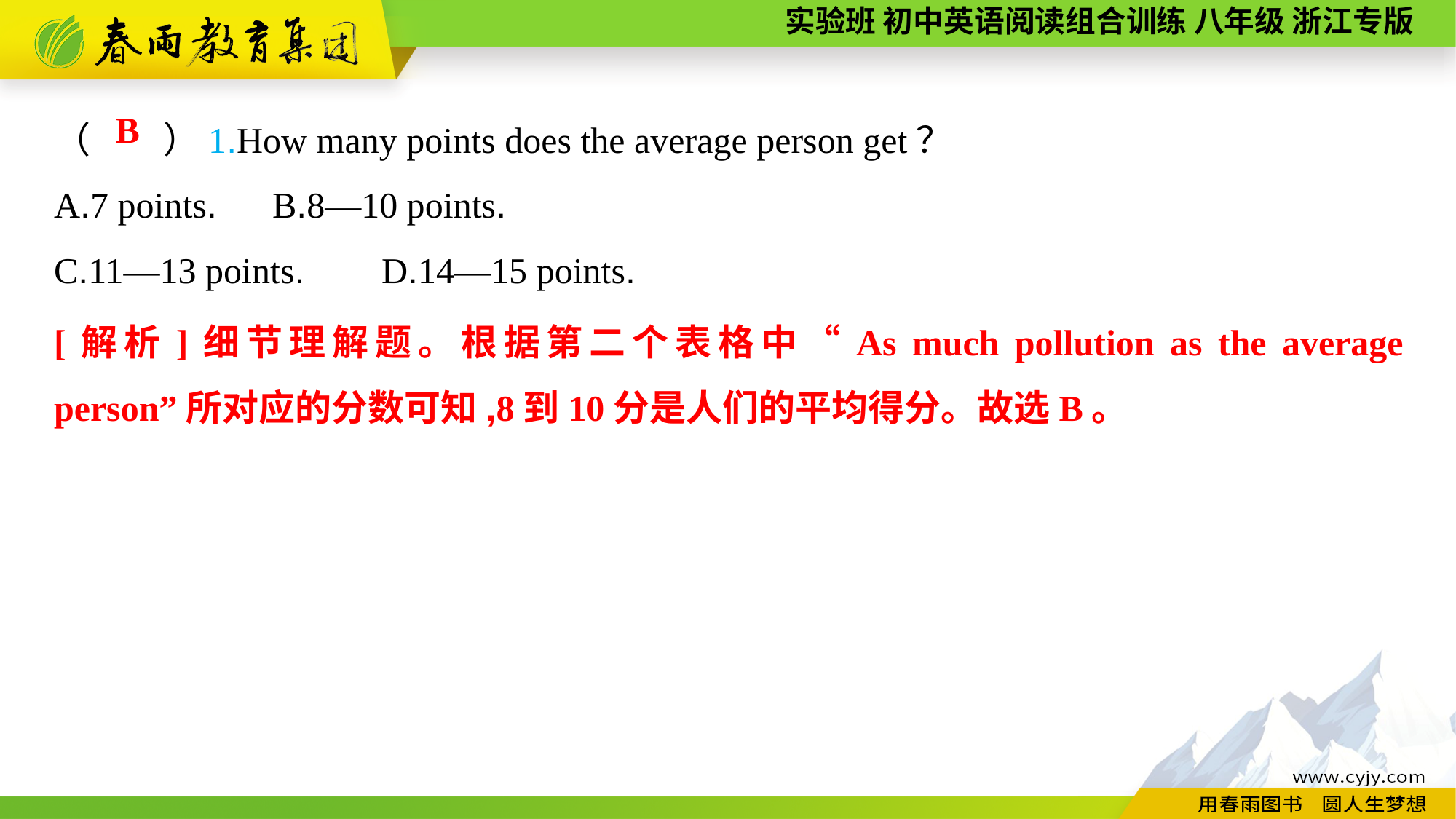

（　　）1.How many points does the average person get？
A.7 points.	B.8—10 points.
C.11—13 points.	D.14—15 points.
B
[解析]细节理解题。根据第二个表格中“As much pollution as the average person”所对应的分数可知,8到10分是人们的平均得分。故选B。